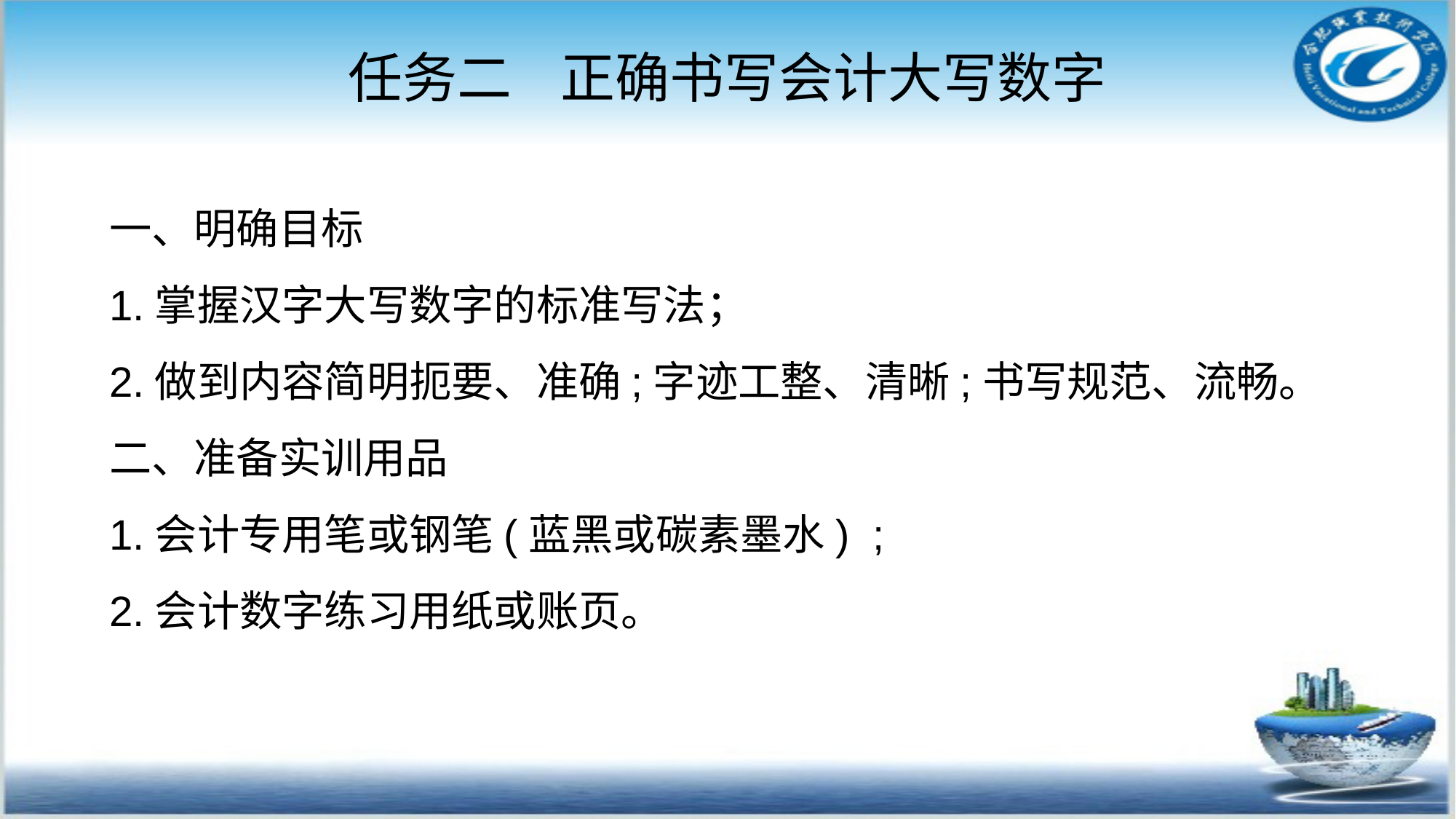

任务二    正确书写会计大写数字
一、明确目标
1.掌握汉字大写数字的标准写法；
2.做到内容简明扼要、准确;字迹工整、清晰;书写规范、流畅。
二、准备实训用品
1.会计专用笔或钢笔(蓝黑或碳素墨水)  ;
2.会计数字练习用纸或账页。